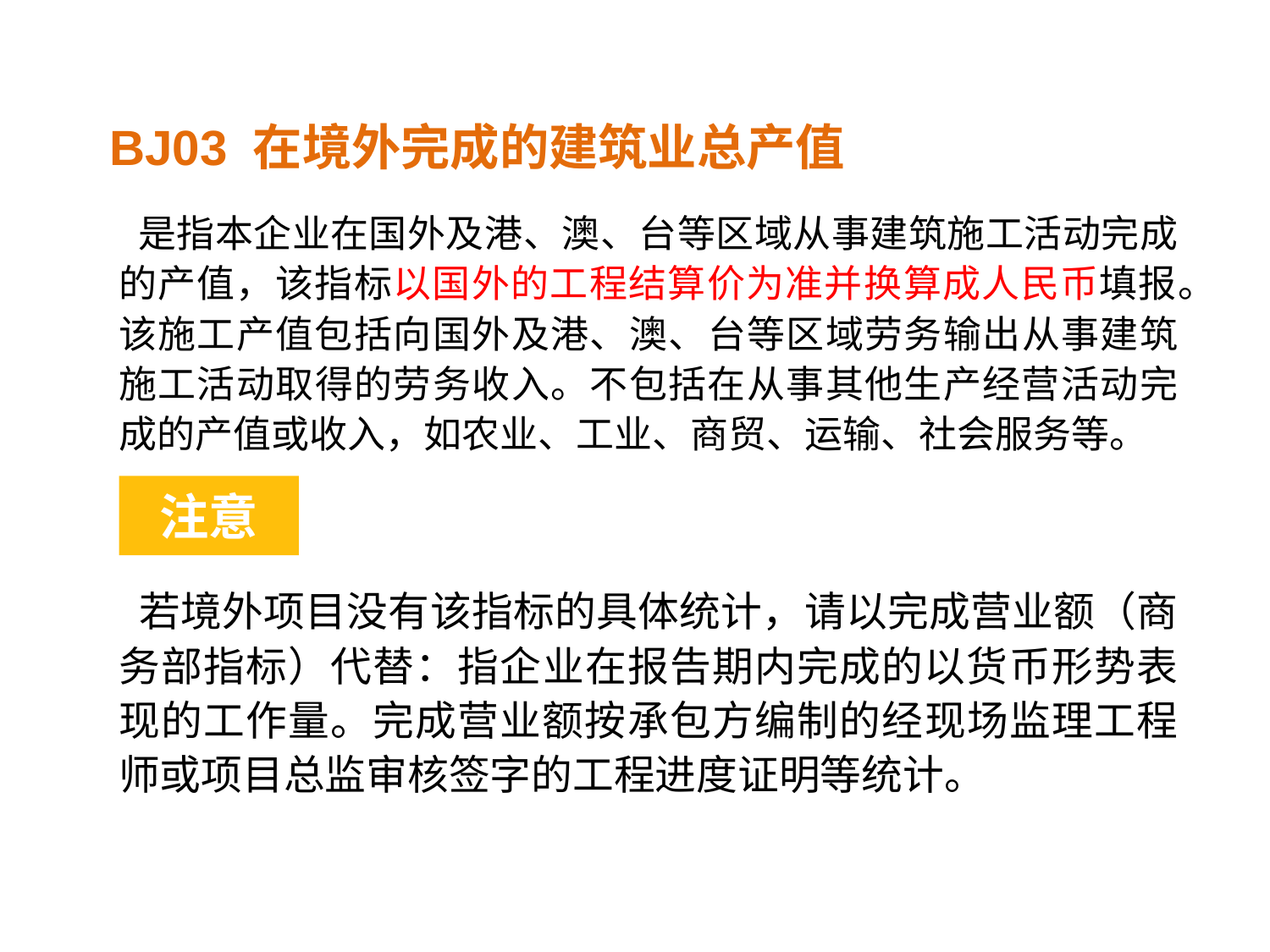

# BJ03 在境外完成的建筑业总产值
       是指本企业在国外及港、澳、台等区域从事建筑施工活动完成的产值，该指标以国外的工程结算价为准并换算成人民币填报。该施工产值包括向国外及港、澳、台等区域劳务输出从事建筑施工活动取得的劳务收入。不包括在从事其他生产经营活动完成的产值或收入，如农业、工业、商贸、运输、社会服务等。

      若境外项目没有该指标的具体统计，请以完成营业额（商务部指标）代替：指企业在报告期内完成的以货币形势表现的工作量。完成营业额按承包方编制的经现场监理工程师或项目总监审核签字的工程进度证明等统计。
注意